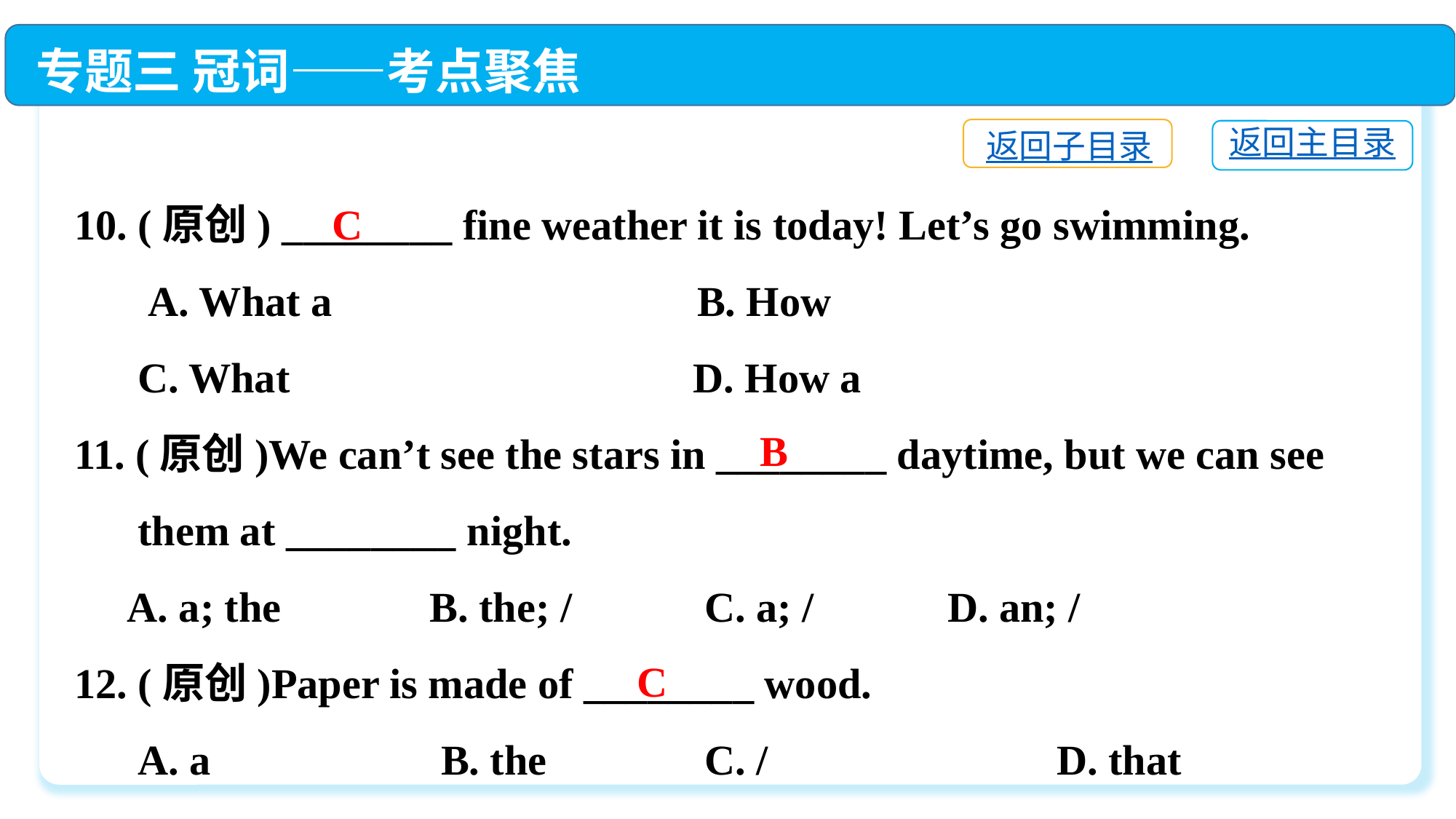

专题三 冠词——考点聚焦

返回子目录
返回主目录
10. (原创) ________ fine weather it is today! Let’s go swimming.
       A. What a	                            B. How
      C. What	                                      D. How a
11. (原创)We can’t see the stars in ________ daytime, but we can see
      them at ________ night.
     A. a; the 	             B. the; /	        C. a; /　　	D. an; /
12. (原创)Paper is made of ________ wood.
      A. a　　	   B. the	        C. /　　　　	D. that
C

B
C